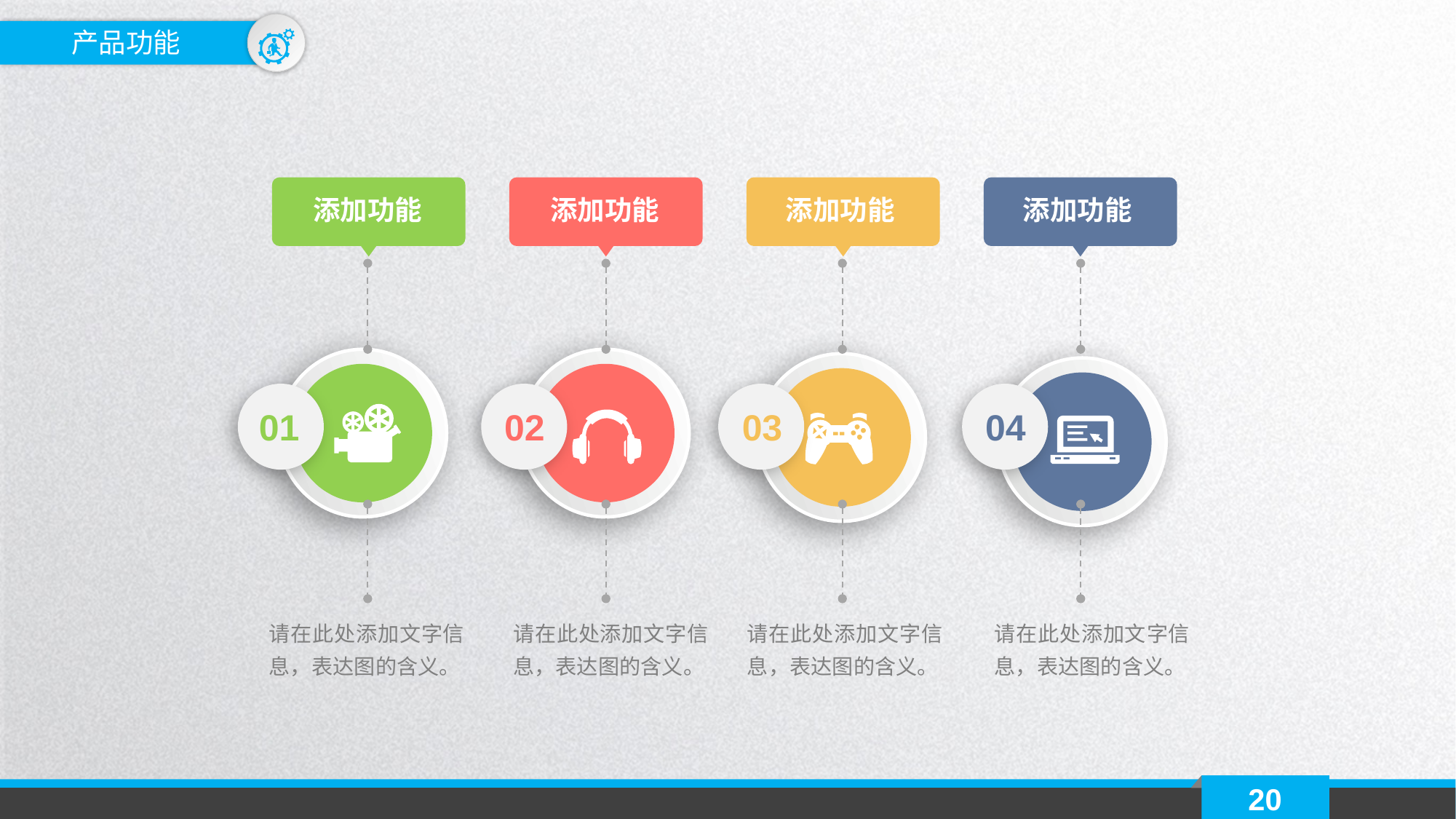

产品功能

添加功能

添加功能

添加功能

添加功能

01

02

03

04

请在此处添加文字信息，表达图的含义。
请在此处添加文字信息，表达图的含义。
请在此处添加文字信息，表达图的含义。
请在此处添加文字信息，表达图的含义。

20

延时符